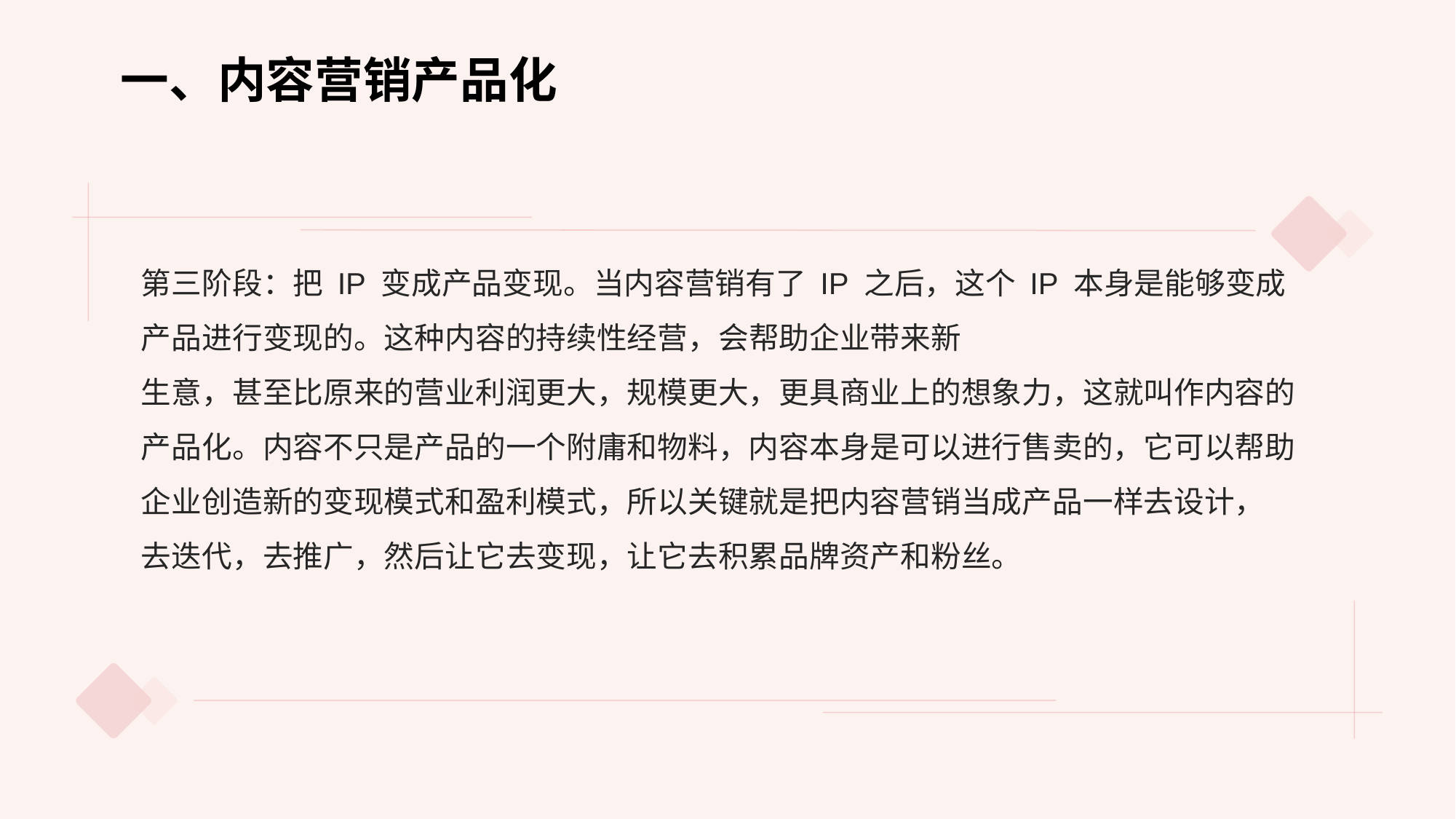

一、内容营销产品化

第三阶段：把 IP 变成产品变现。当内容营销有了 IP 之后，这个 IP 本身是能够变成产品进行变现的。这种内容的持续性经营，会帮助企业带来新
生意，甚至比原来的营业利润更大，规模更大，更具商业上的想象力，这就叫作内容的产品化。内容不只是产品的一个附庸和物料，内容本身是可以进行售卖的，它可以帮助企业创造新的变现模式和盈利模式，所以关键就是把内容营销当成产品一样去设计，
去迭代，去推广，然后让它去变现，让它去积累品牌资产和粉丝。